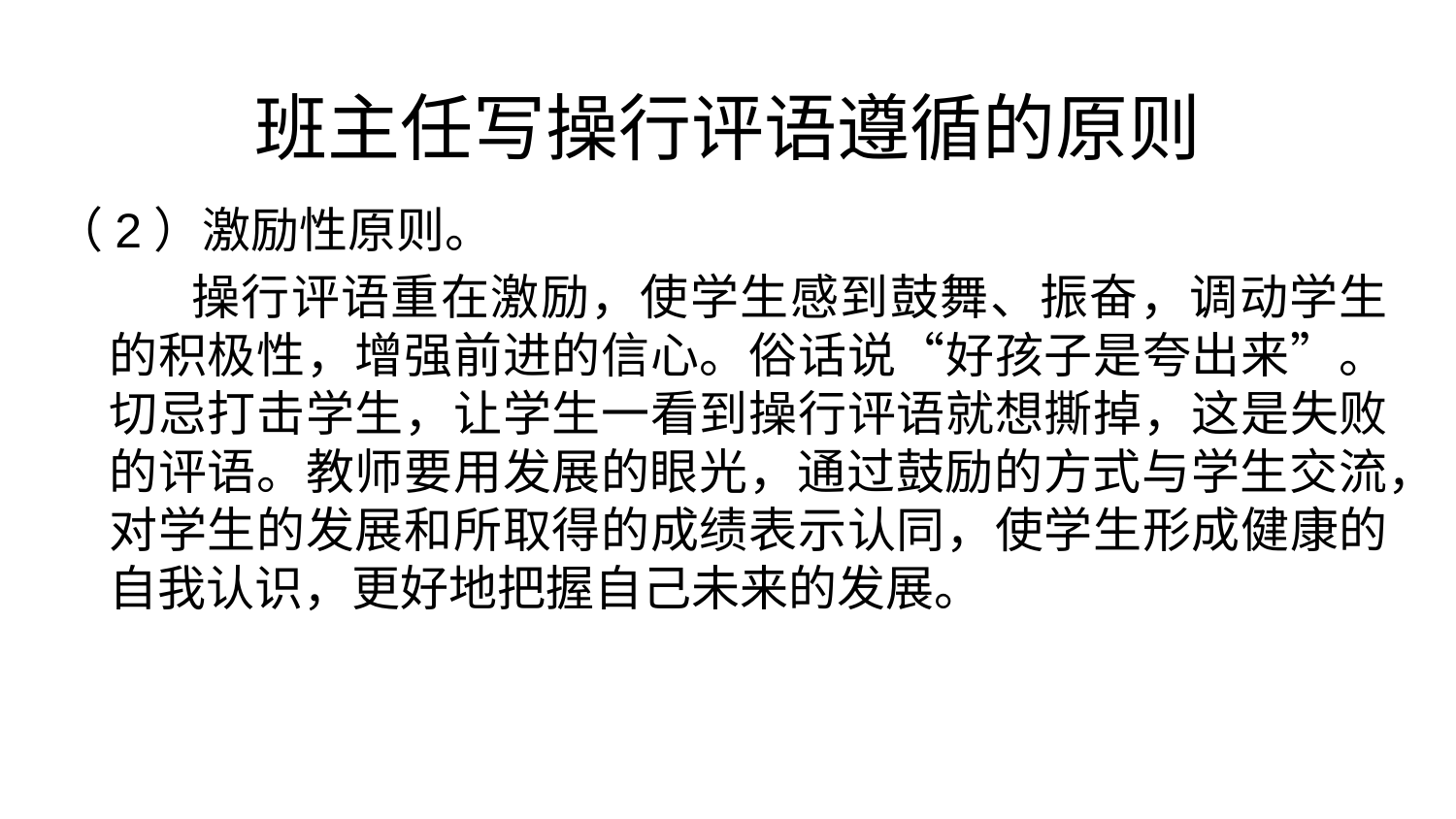

# 班主任写操行评语遵循的原则
（2）激励性原则。
          操行评语重在激励，使学生感到鼓舞、振奋，调动学生的积极性，增强前进的信心。俗话说“好孩子是夸出来”。切忌打击学生，让学生一看到操行评语就想撕掉，这是失败的评语。教师要用发展的眼光，通过鼓励的方式与学生交流，对学生的发展和所取得的成绩表示认同，使学生形成健康的自我认识，更好地把握自己未来的发展。